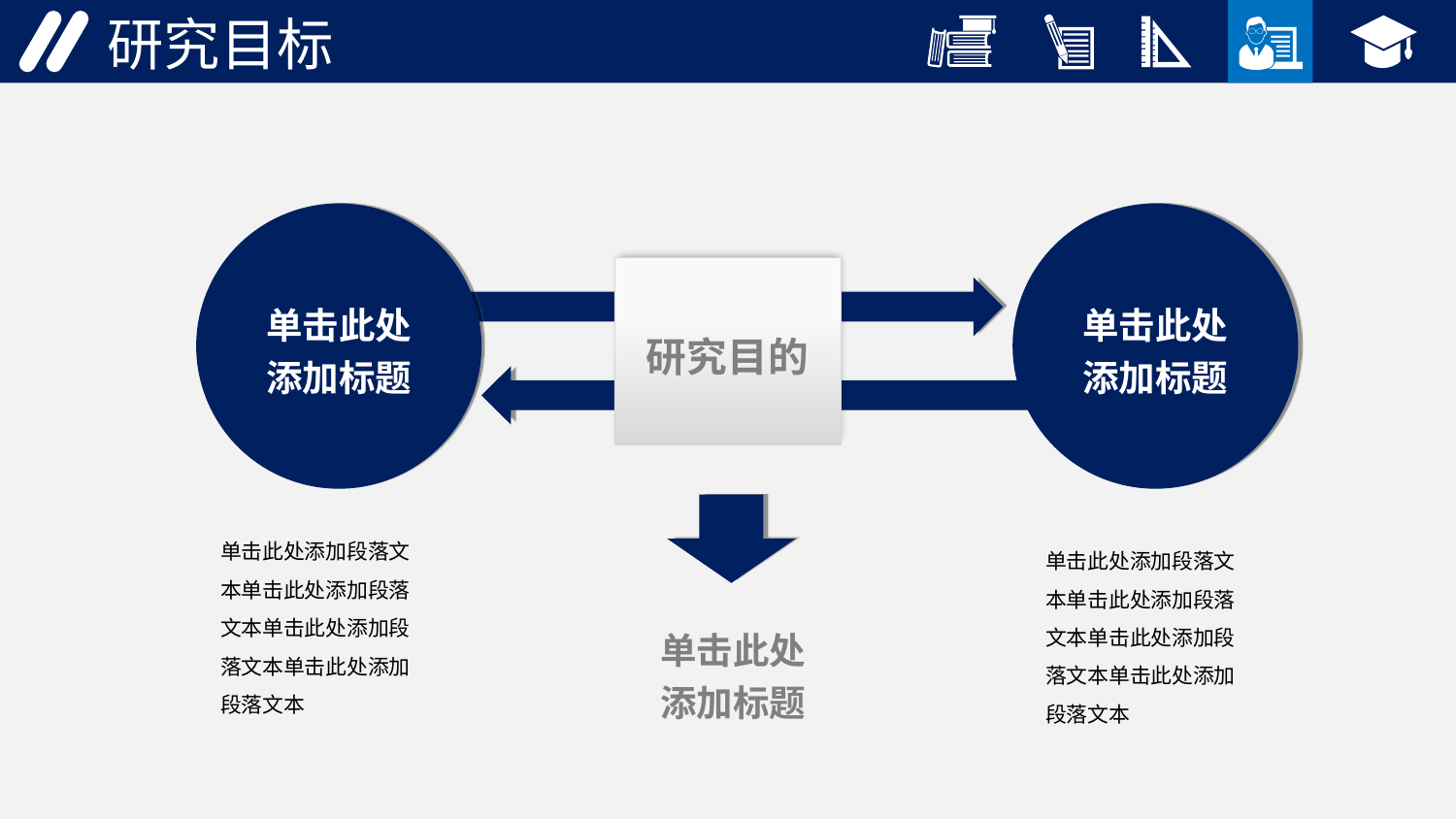

研究目标
单击此处添加标题
单击此处添加标题
研究目的

单击此处添加段落文本单击此处添加段落文本单击此处添加段落文本单击此处添加段落文本
单击此处添加段落文本单击此处添加段落文本单击此处添加段落文本单击此处添加段落文本
单击此处添加标题